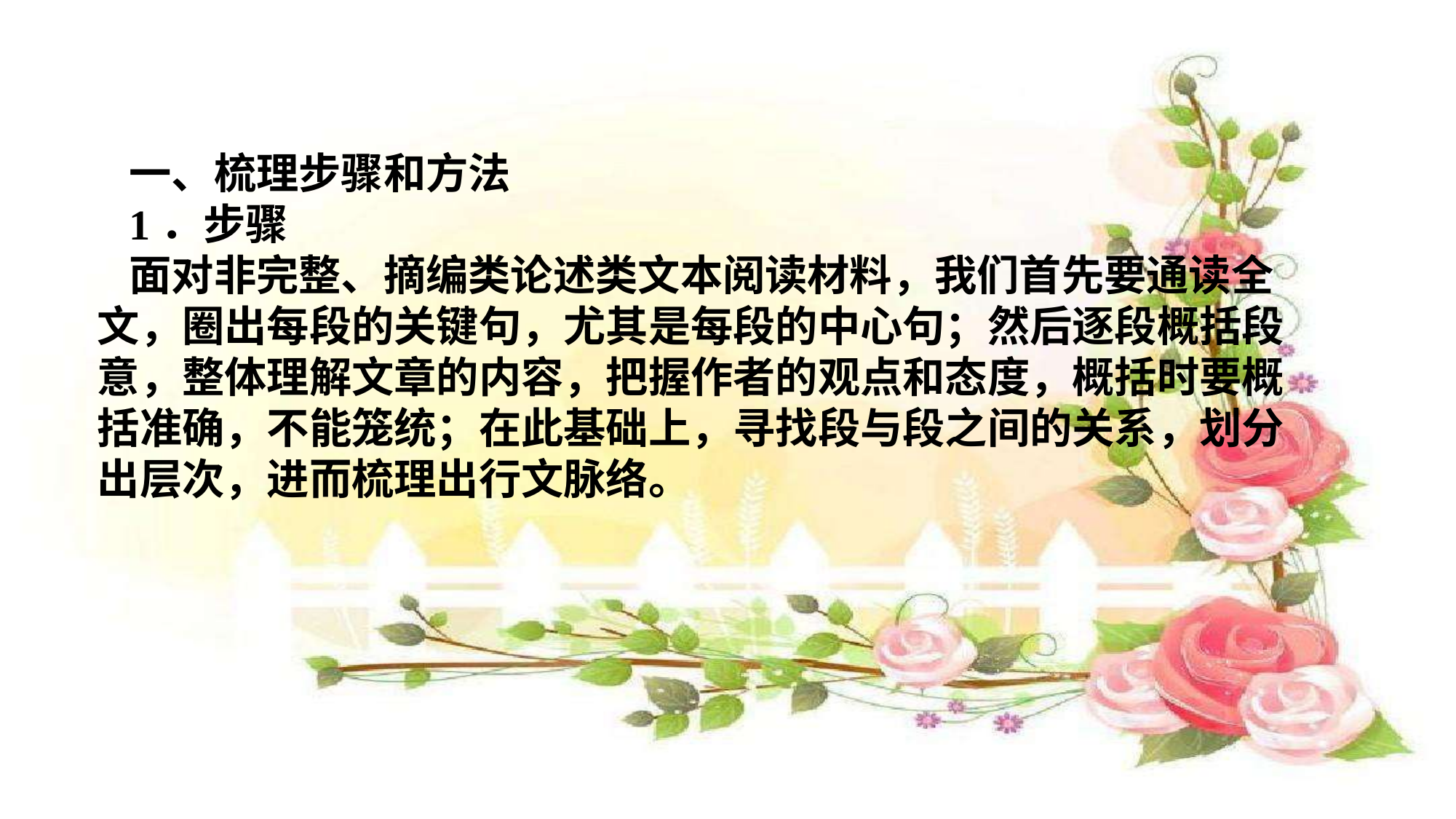

一、梳理步骤和方法
1．步骤
面对非完整、摘编类论述类文本阅读材料，我们首先要通读全文，圈出每段的关键句，尤其是每段的中心句；然后逐段概括段意，整体理解文章的内容，把握作者的观点和态度，概括时要概括准确，不能笼统；在此基础上，寻找段与段之间的关系，划分出层次，进而梳理出行文脉络。